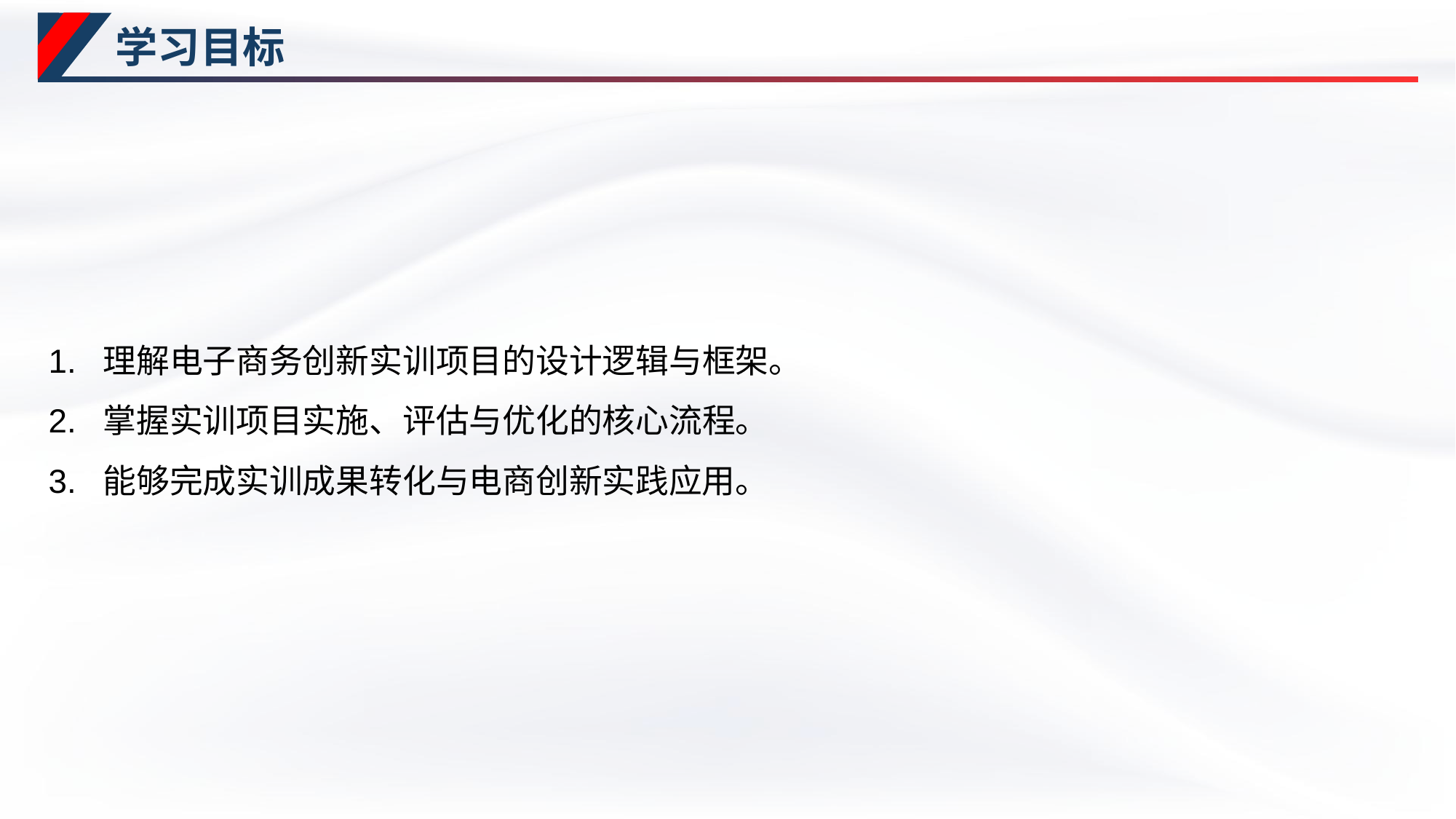

理解电子商务创新实训项目的设计逻辑与框架。
掌握实训项目实施、评估与优化的核心流程。
能够完成实训成果转化与电商创新实践应用。